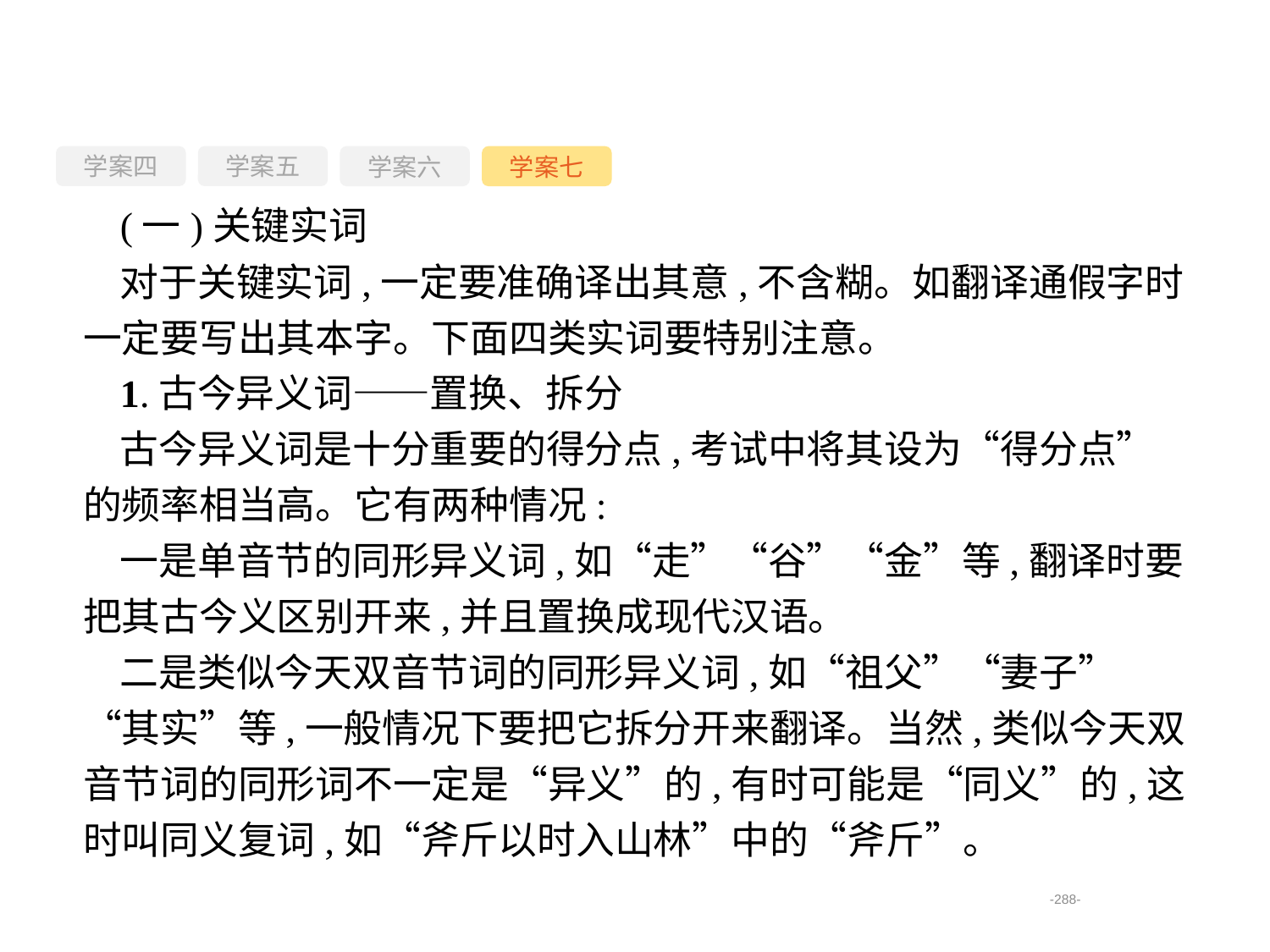

学案四
学案六
学案七
学案五
(一)关键实词
对于关键实词,一定要准确译出其意,不含糊。如翻译通假字时一定要写出其本字。下面四类实词要特别注意。
1.古今异义词——置换、拆分
古今异义词是十分重要的得分点,考试中将其设为“得分点”的频率相当高。它有两种情况:
一是单音节的同形异义词,如“走”“谷”“金”等,翻译时要把其古今义区别开来,并且置换成现代汉语。
二是类似今天双音节词的同形异义词,如“祖父”“妻子”“其实”等,一般情况下要把它拆分开来翻译。当然,类似今天双音节词的同形词不一定是“异义”的,有时可能是“同义”的,这时叫同义复词,如“斧斤以时入山林”中的“斧斤”。
-288-